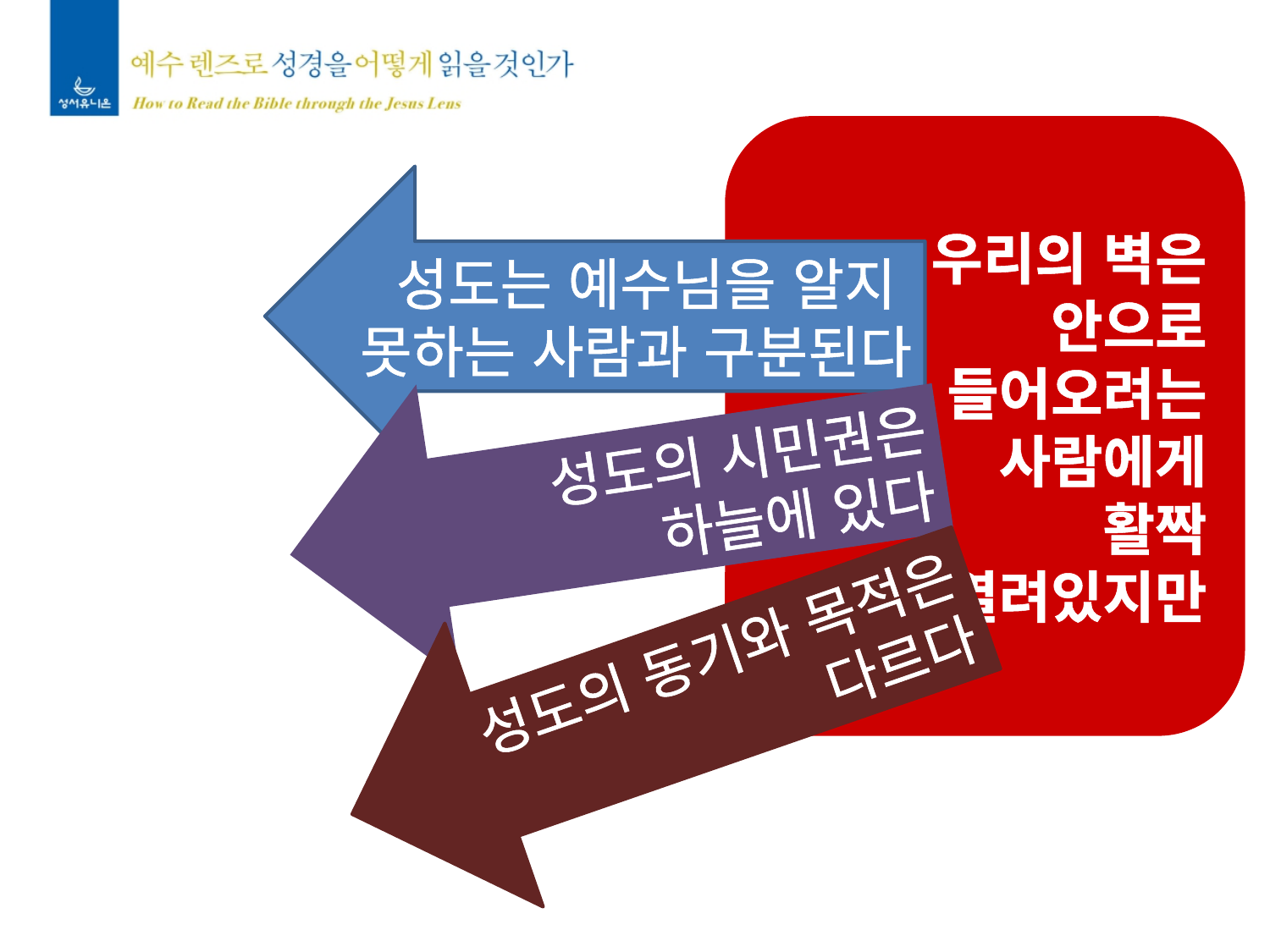

우리의 벽은
안으로
들어오려는
사람에게
활짝
열려있지만
성도는 예수님을 알지
못하는 사람과 구분된다
성도의 시민권은
하늘에 있다
성도의 동기와 목적은
다르다